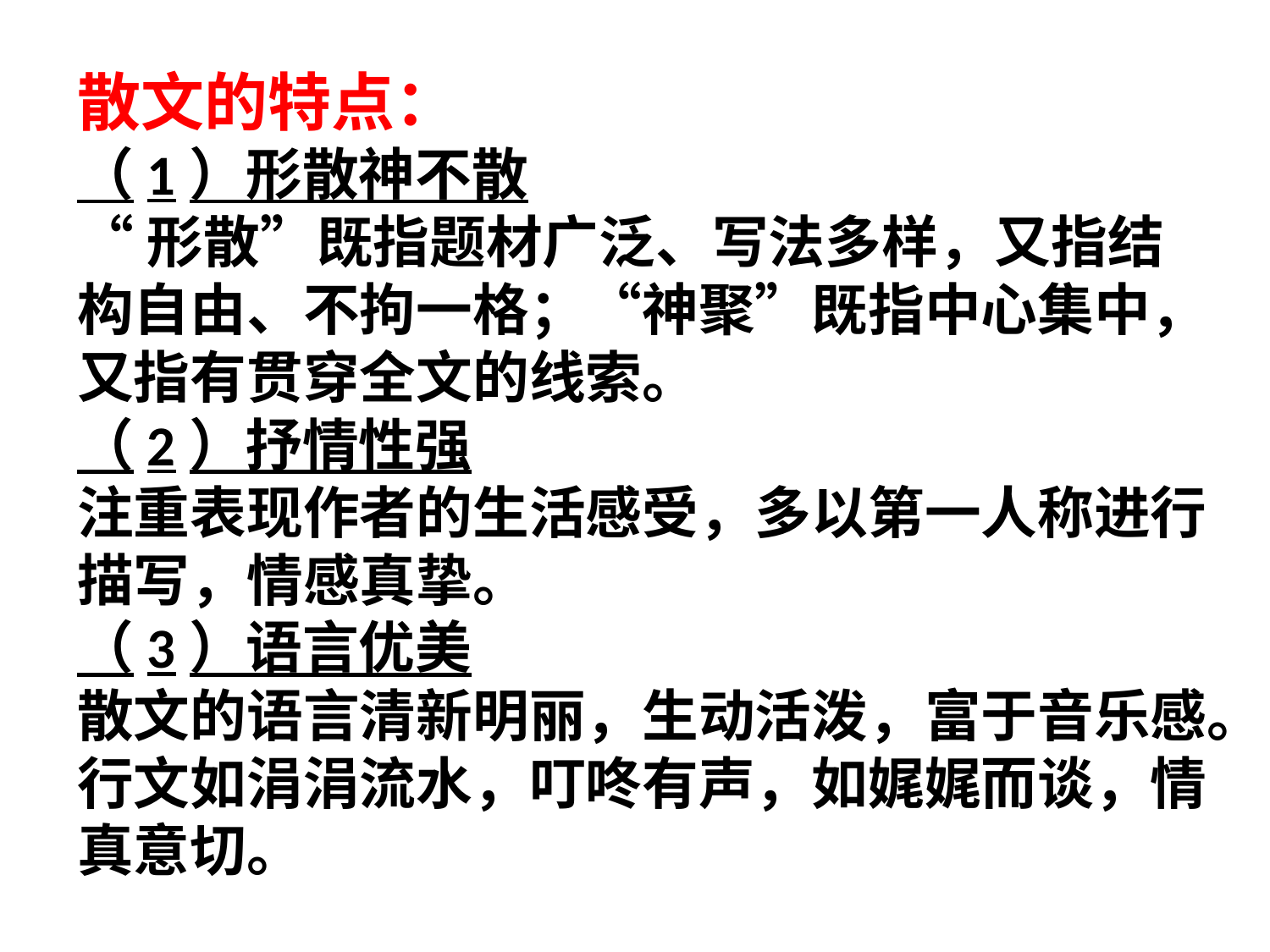

散文的特点：
（1）形散神不散
“形散”既指题材广泛、写法多样，又指结构自由、不拘一格；“神聚”既指中心集中，又指有贯穿全文的线索。
（2）抒情性强
注重表现作者的生活感受，多以第一人称进行描写，情感真挚。
（3）语言优美
散文的语言清新明丽，生动活泼，富于音乐感。行文如涓涓流水，叮咚有声，如娓娓而谈，情真意切。